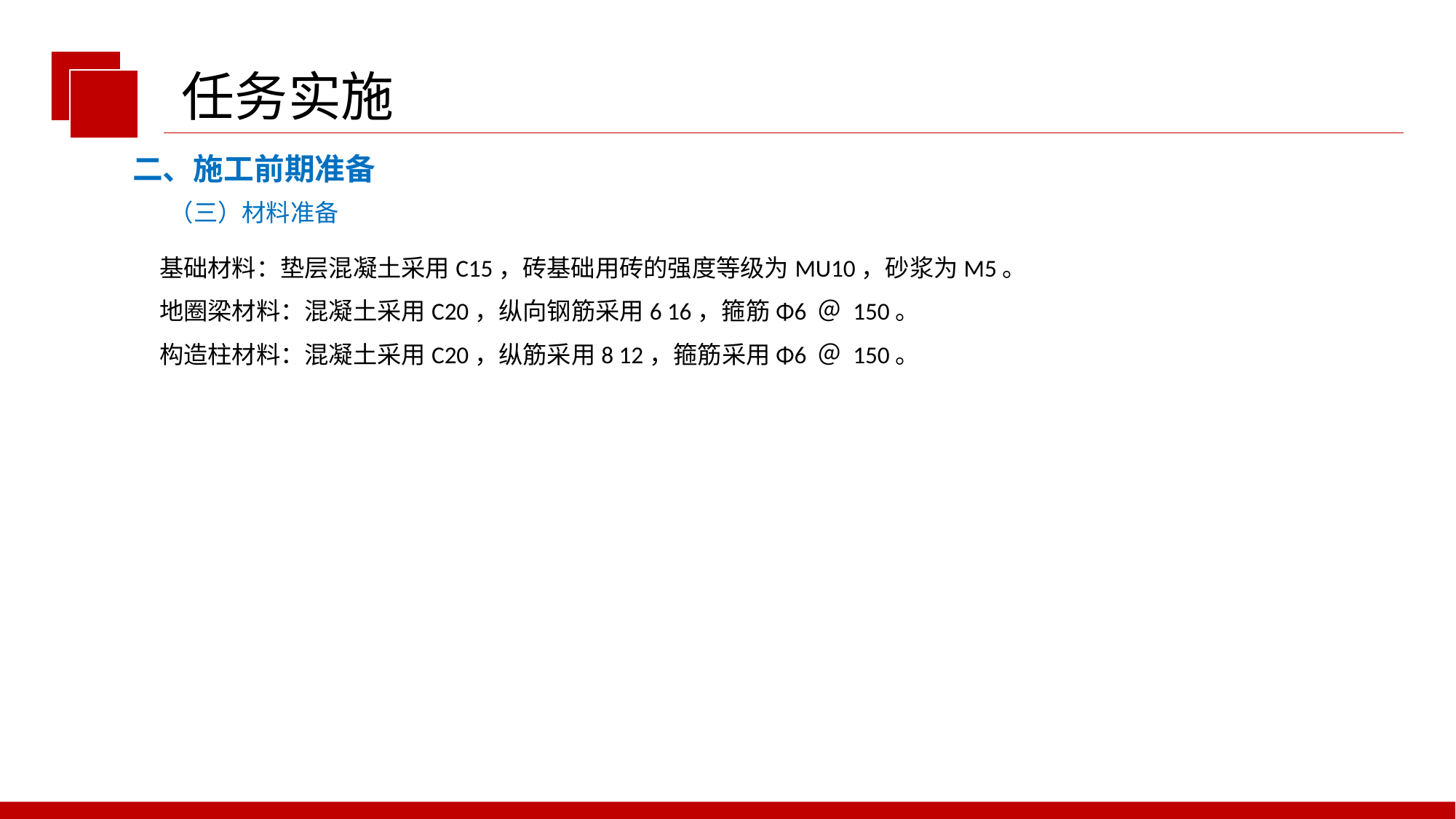

任务实施
二、施工前期准备
（三）材料准备
基础材料：垫层混凝土采用C15，砖基础用砖的强度等级为MU10，砂浆为M5。
地圈梁材料：混凝土采用C20，纵向钢筋采用6 16，箍筋Φ6 ＠ 150。
构造柱材料：混凝土采用C20，纵筋采用8 12，箍筋采用Φ6 ＠ 150。